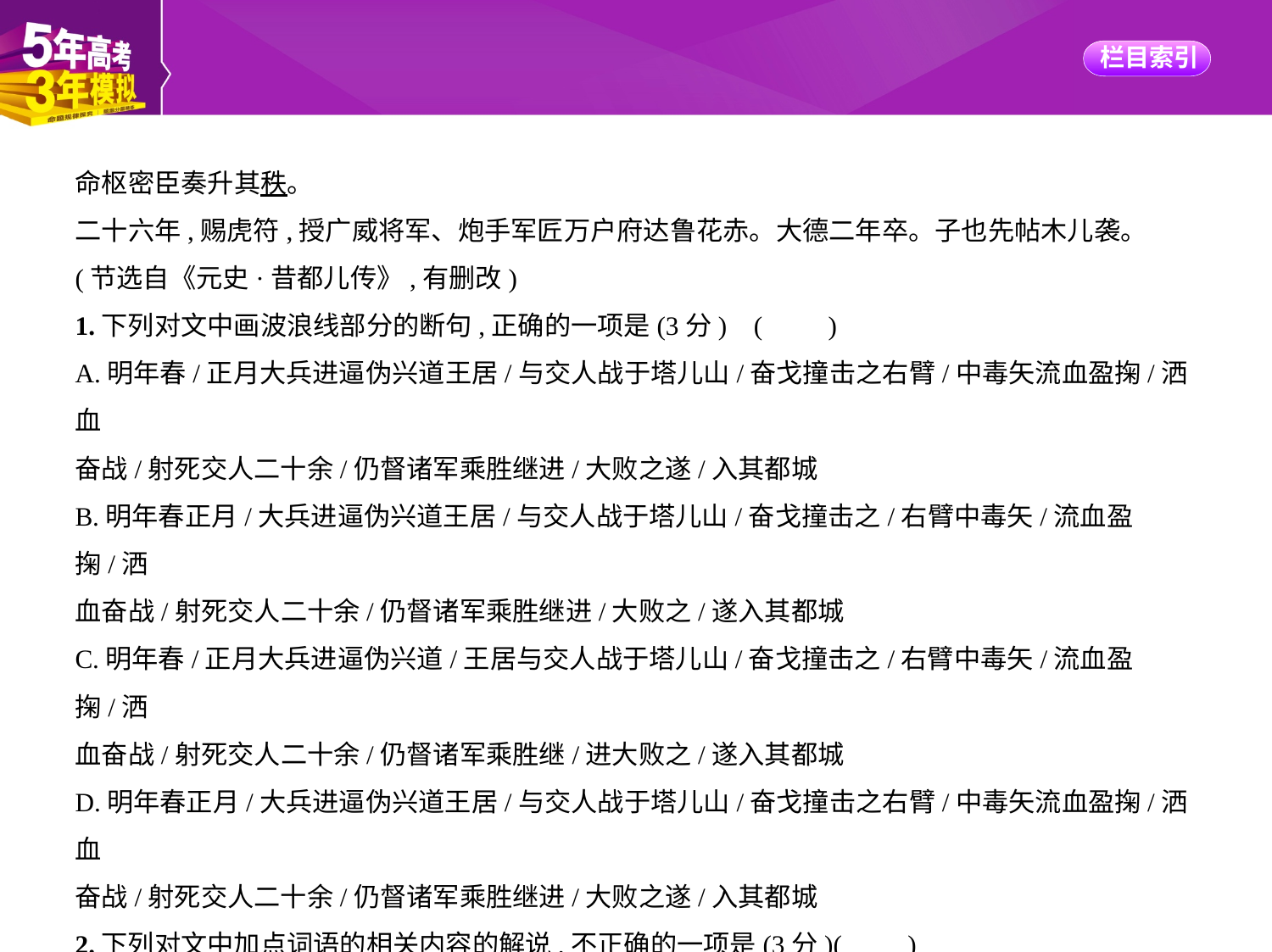

命枢密臣奏升其秩。
二十六年,赐虎符,授广威将军、炮手军匠万户府达鲁花赤。大德二年卒。子也先帖木儿袭。
(节选自《元史·昔都儿传》,有删改)
1.下列对文中画波浪线部分的断句,正确的一项是(3分) (　　)
A.明年春/正月大兵进逼伪兴道王居/与交人战于塔儿山/奋戈撞击之右臂/中毒矢流血盈掬/洒血
奋战/射死交人二十余/仍督诸军乘胜继进/大败之遂/入其都城
B.明年春正月/大兵进逼伪兴道王居/与交人战于塔儿山/奋戈撞击之/右臂中毒矢/流血盈掬/洒
血奋战/射死交人二十余/仍督诸军乘胜继进/大败之/遂入其都城
C.明年春/正月大兵进逼伪兴道/王居与交人战于塔儿山/奋戈撞击之/右臂中毒矢/流血盈掬/洒
血奋战/射死交人二十余/仍督诸军乘胜继/进大败之/遂入其都城
D.明年春正月/大兵进逼伪兴道王居/与交人战于塔儿山/奋戈撞击之右臂/中毒矢流血盈掬/洒血
奋战/射死交人二十余/仍督诸军乘胜继进/大败之遂/入其都城
2.下列对文中加点词语的相关内容的解说,不正确的一项是(3分)(　　)
A.中统三年,属于年号纪年,中统是元朝的第一个年号。
B.虎符是中国古代铁制的虎形调兵凭证,各个朝代的虎符形制都是一样的。